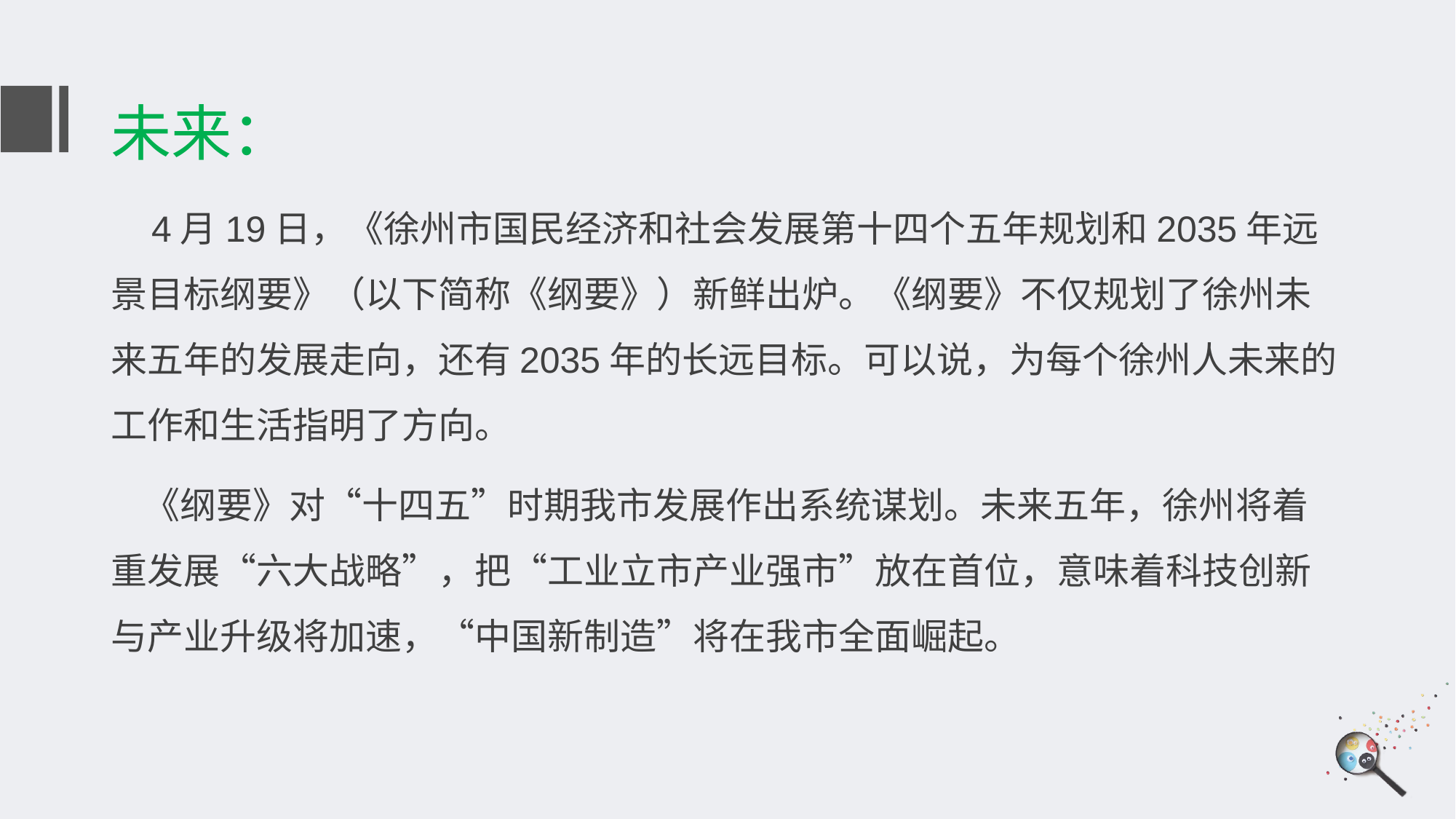

未来：
    4月19日，《徐州市国民经济和社会发展第十四个五年规划和2035年远景目标纲要》（以下简称《纲要》）新鲜出炉。《纲要》不仅规划了徐州未来五年的发展走向，还有2035年的长远目标。可以说，为每个徐州人未来的工作和生活指明了方向。
   《纲要》对“十四五”时期我市发展作出系统谋划。未来五年，徐州将着重发展“六大战略”，把“工业立市产业强市”放在首位，意味着科技创新与产业升级将加速，“中国新制造”将在我市全面崛起。